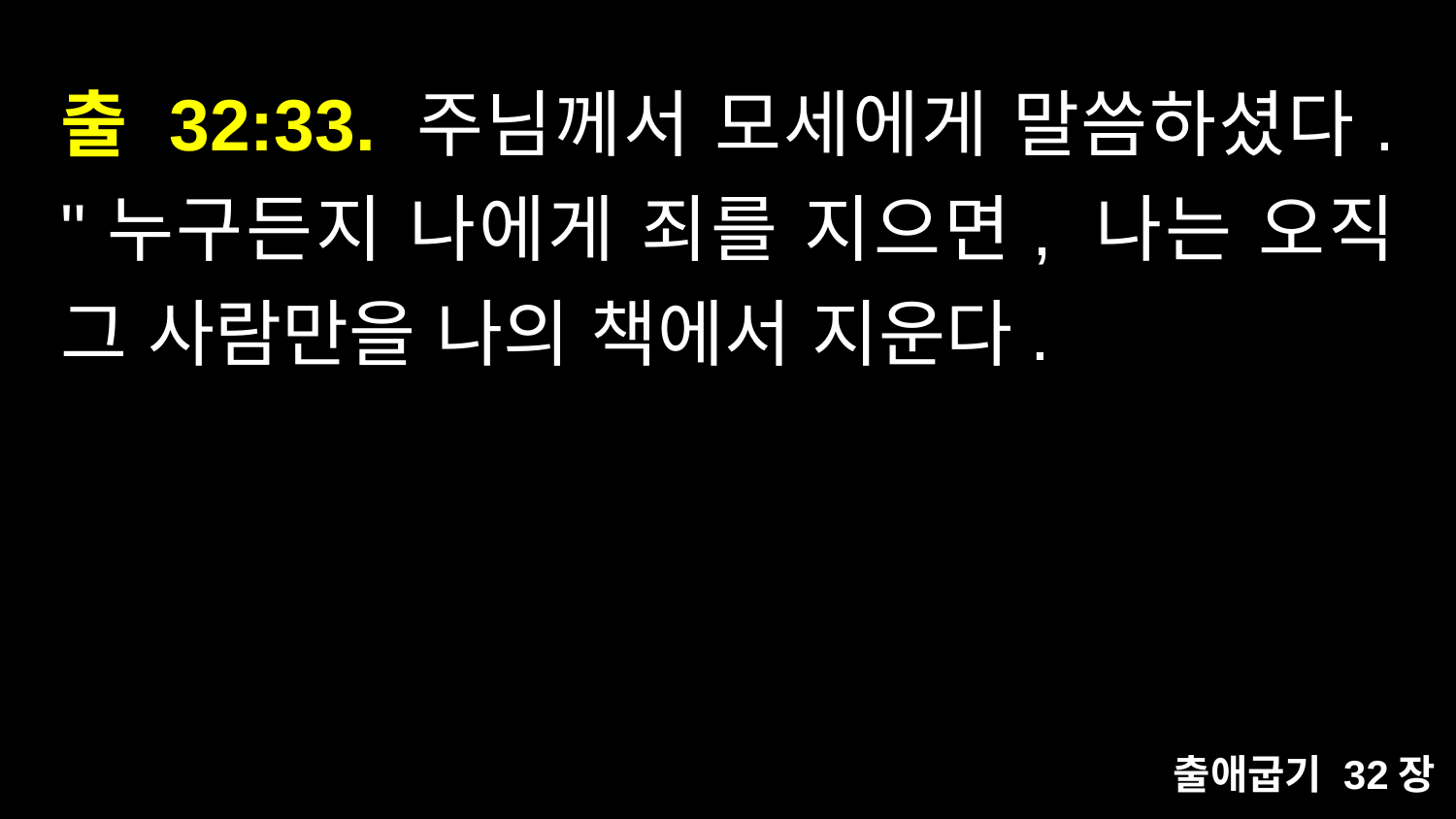

# 출 32:33. 주님께서 모세에게 말씀하셨다. "누구든지 나에게 죄를 지으면, 나는 오직 그 사람만을 나의 책에서 지운다.
출애굽기 32장